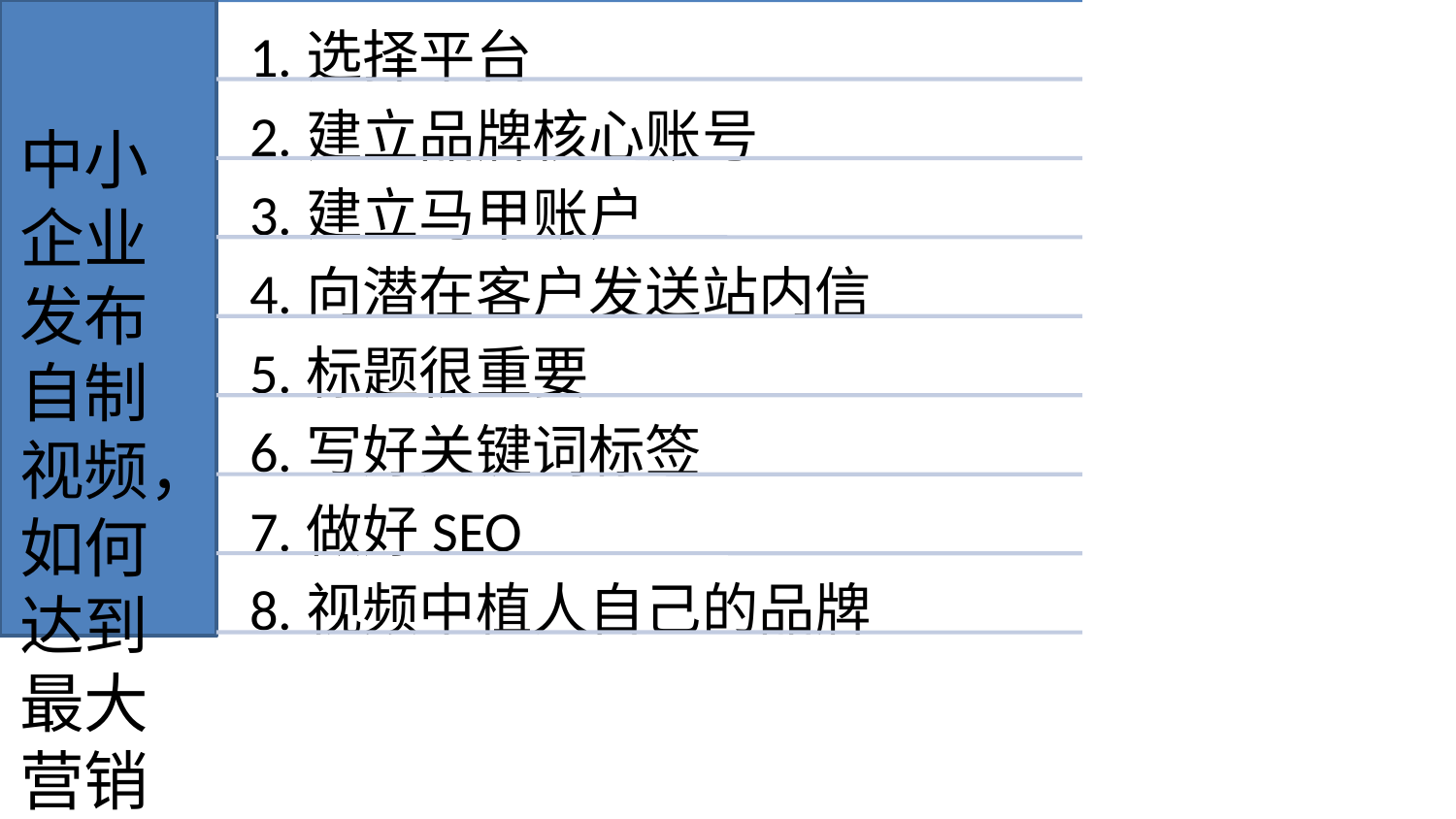

中小企业发布自制视频，如何达到最大营销效果
1.选择平台
2.建立品牌核心账号
3.建立马甲账户
4.向潜在客户发送站内信
5.标题很重要
6.写好关键词标签
7.做好SEO
8.视频中植人自己的品牌